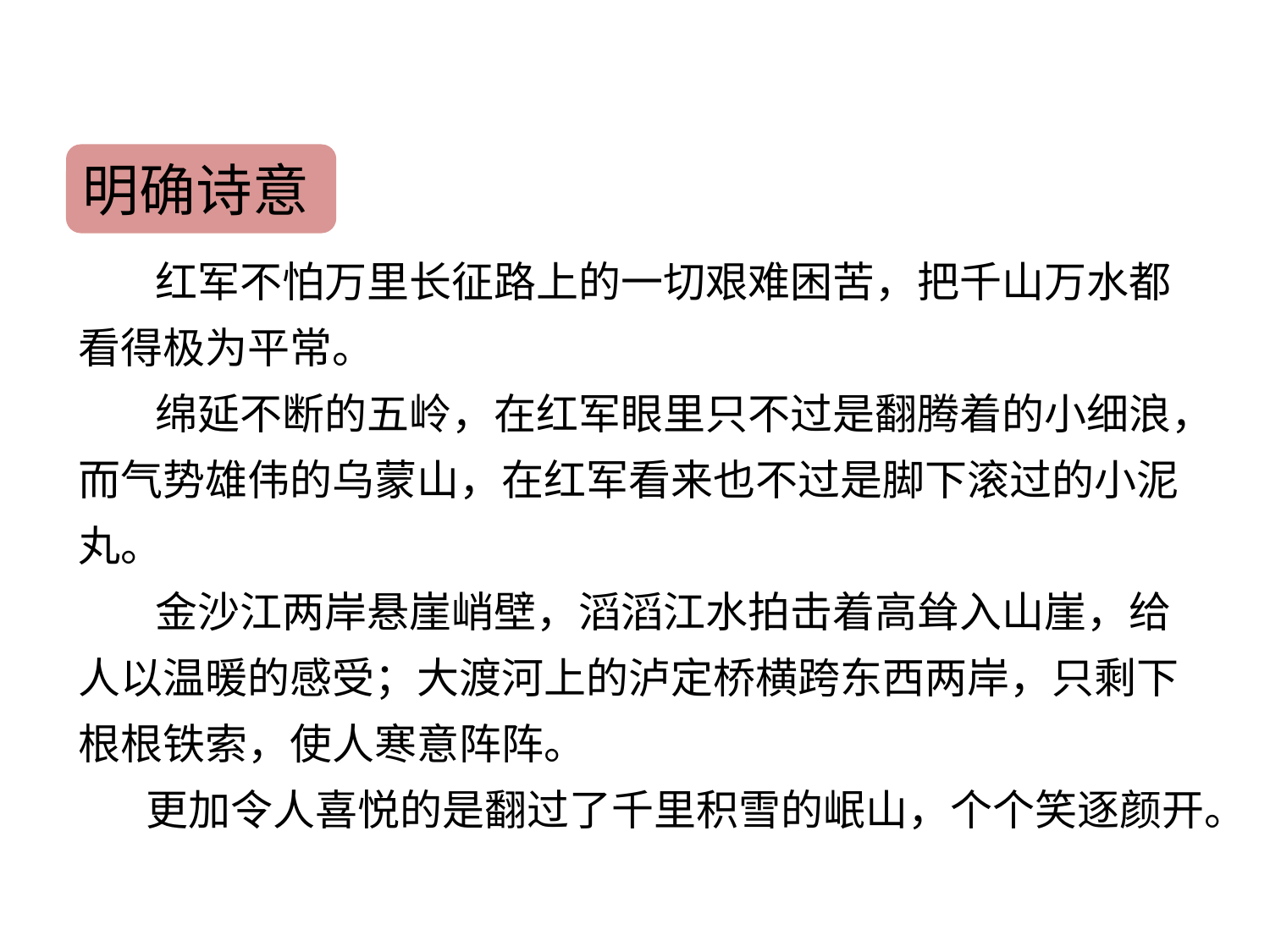

明确诗意
       红军不怕万里长征路上的一切艰难困苦，把千山万水都看得极为平常。
       绵延不断的五岭，在红军眼里只不过是翻腾着的小细浪，而气势雄伟的乌蒙山，在红军看来也不过是脚下滚过的小泥丸。
       金沙江两岸悬崖峭壁，滔滔江水拍击着高耸入山崖，给人以温暖的感受；大渡河上的泸定桥横跨东西两岸，只剩下根根铁索，使人寒意阵阵。
      更加令人喜悦的是翻过了千里积雪的岷山，个个笑逐颜开。